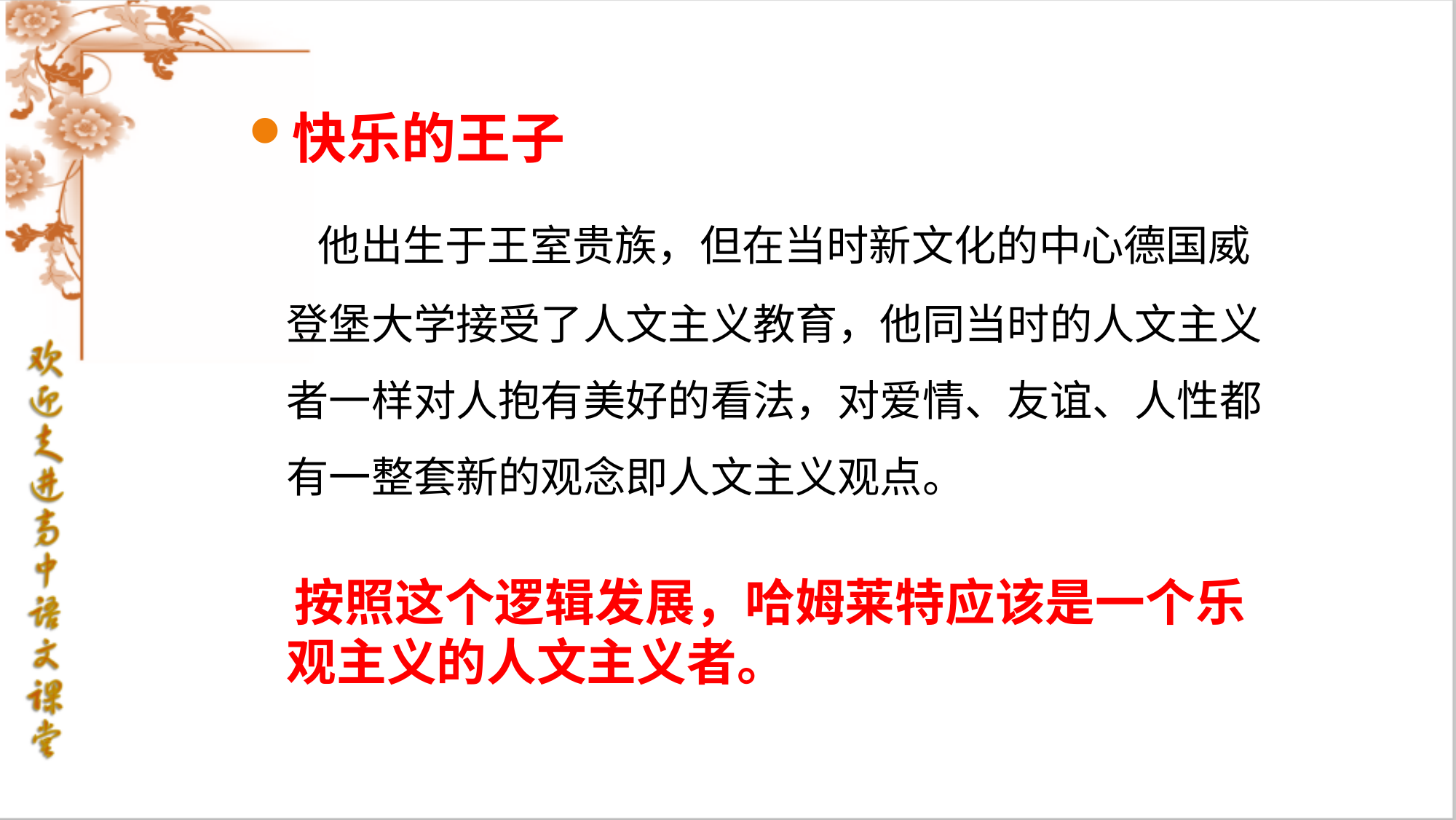

快乐的王子
     他出生于王室贵族，但在当时新文化的中心德国威登堡大学接受了人文主义教育，他同当时的人文主义者一样对人抱有美好的看法，对爱情、友谊、人性都有一整套新的观念即人文主义观点。

   按照这个逻辑发展，哈姆莱特应该是一个乐观主义的人文主义者。